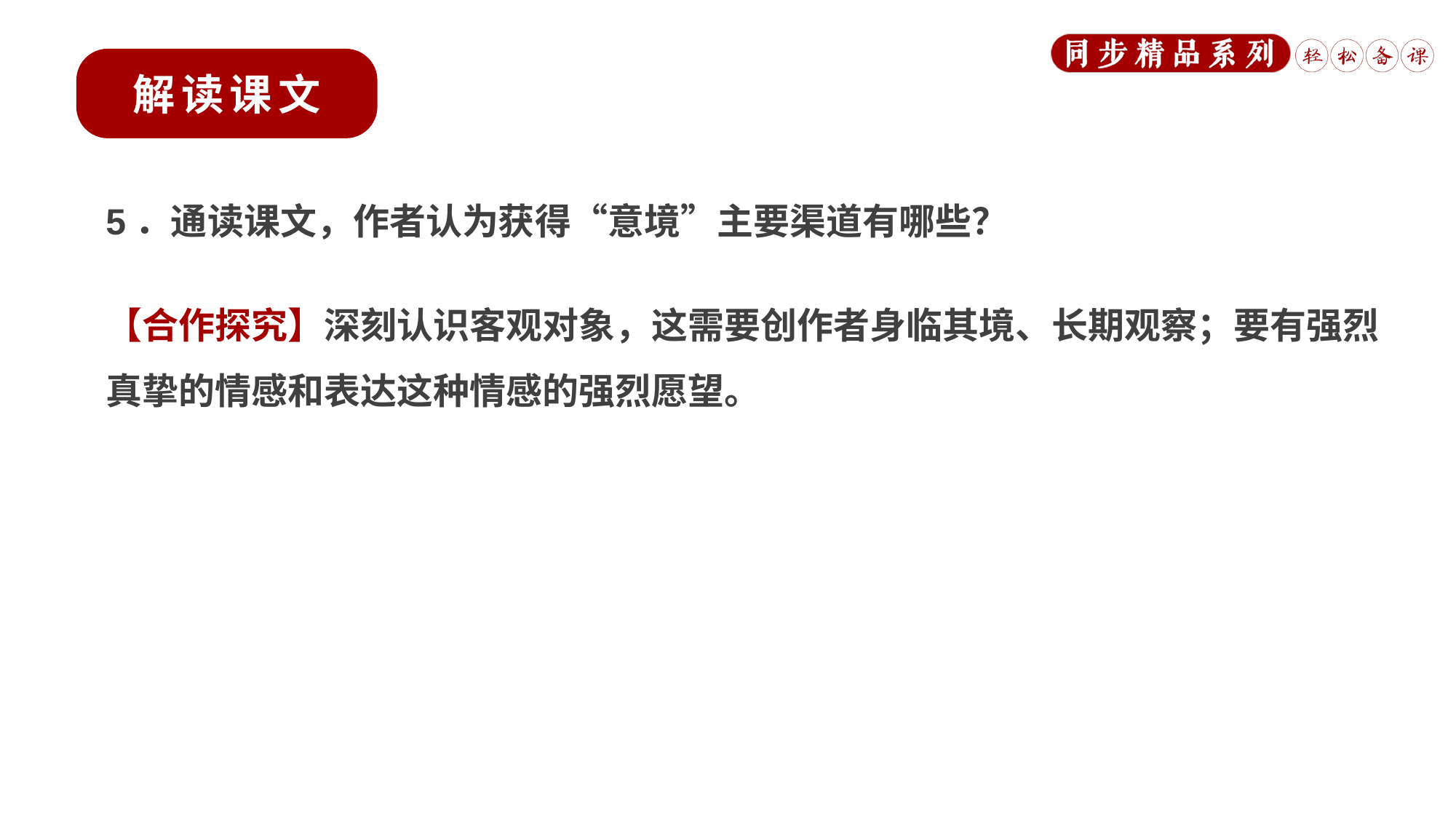

5．通读课文，作者认为获得“意境”主要渠道有哪些？
【合作探究】深刻认识客观对象，这需要创作者身临其境、长期观察；要有强烈真挚的情感和表达这种情感的强烈愿望。